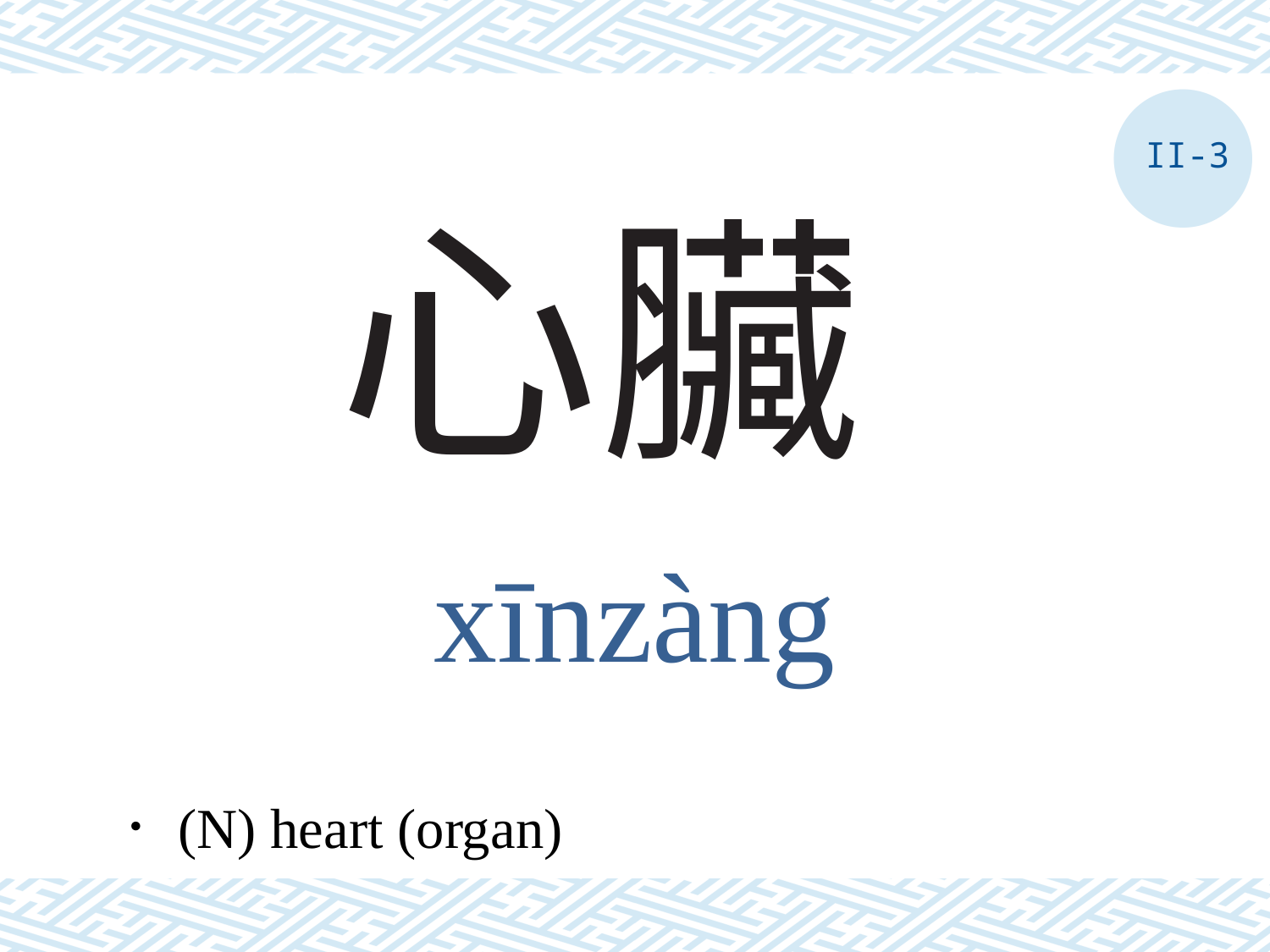

II-3

# 心臟
xīnzàng
．(N) heart (organ)